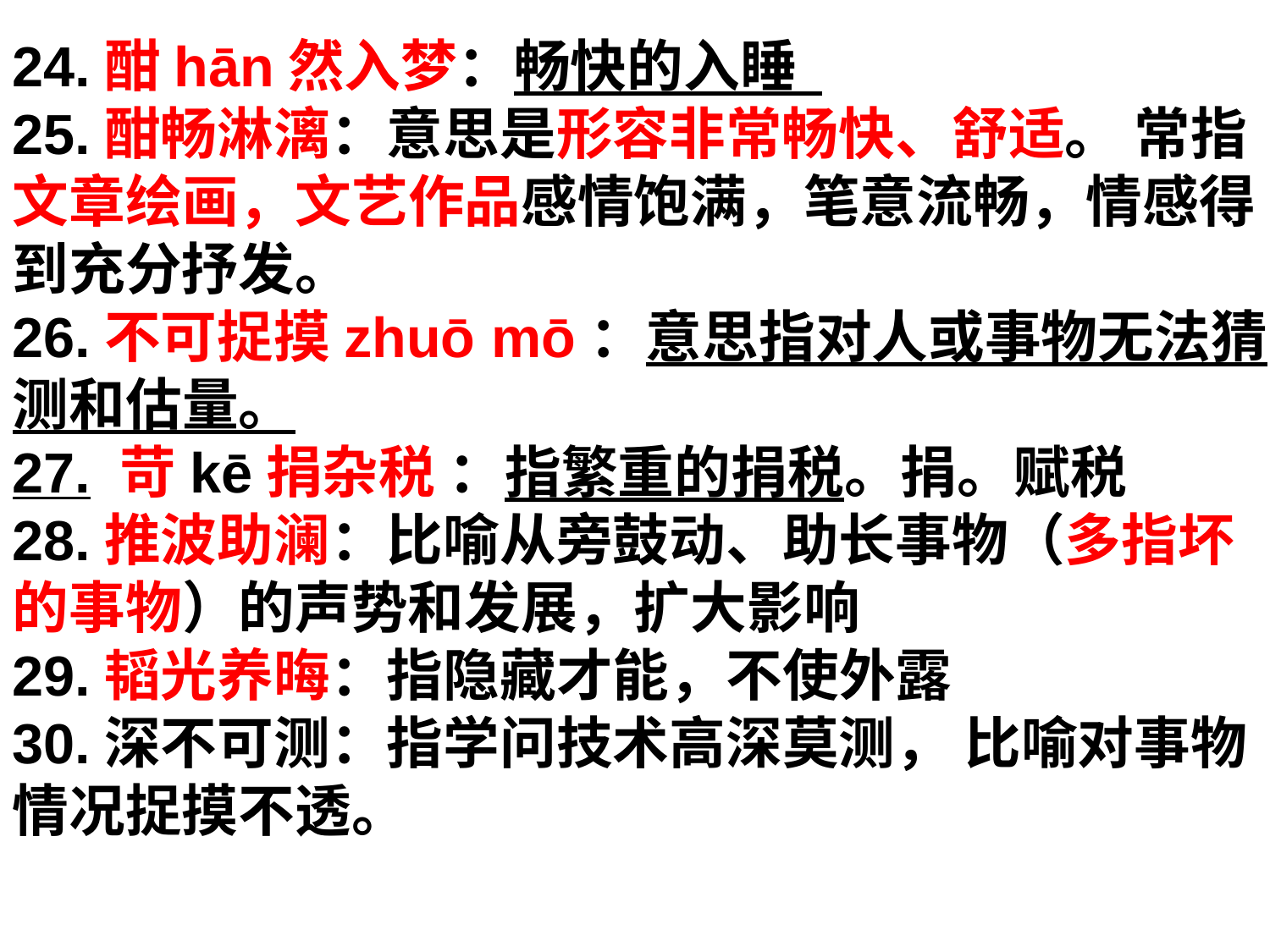

24.酣hān然入梦：畅快的入睡
25.酣畅淋漓：意思是形容非常畅快、舒适。 常指文章绘画，文艺作品感情饱满，笔意流畅，情感得到充分抒发。
26.不可捉摸zhuō mō：意思指对人或事物无法猜测和估量。
27. 苛kē捐杂税 ：指繁重的捐税。捐。赋税
28.推波助澜：比喻从旁鼓动、助长事物（多指坏的事物）的声势和发展，扩大影响
29.韬光养晦：指隐藏才能，不使外露
30.深不可测：指学问技术高深莫测， 比喻对事物情况捉摸不透。

#